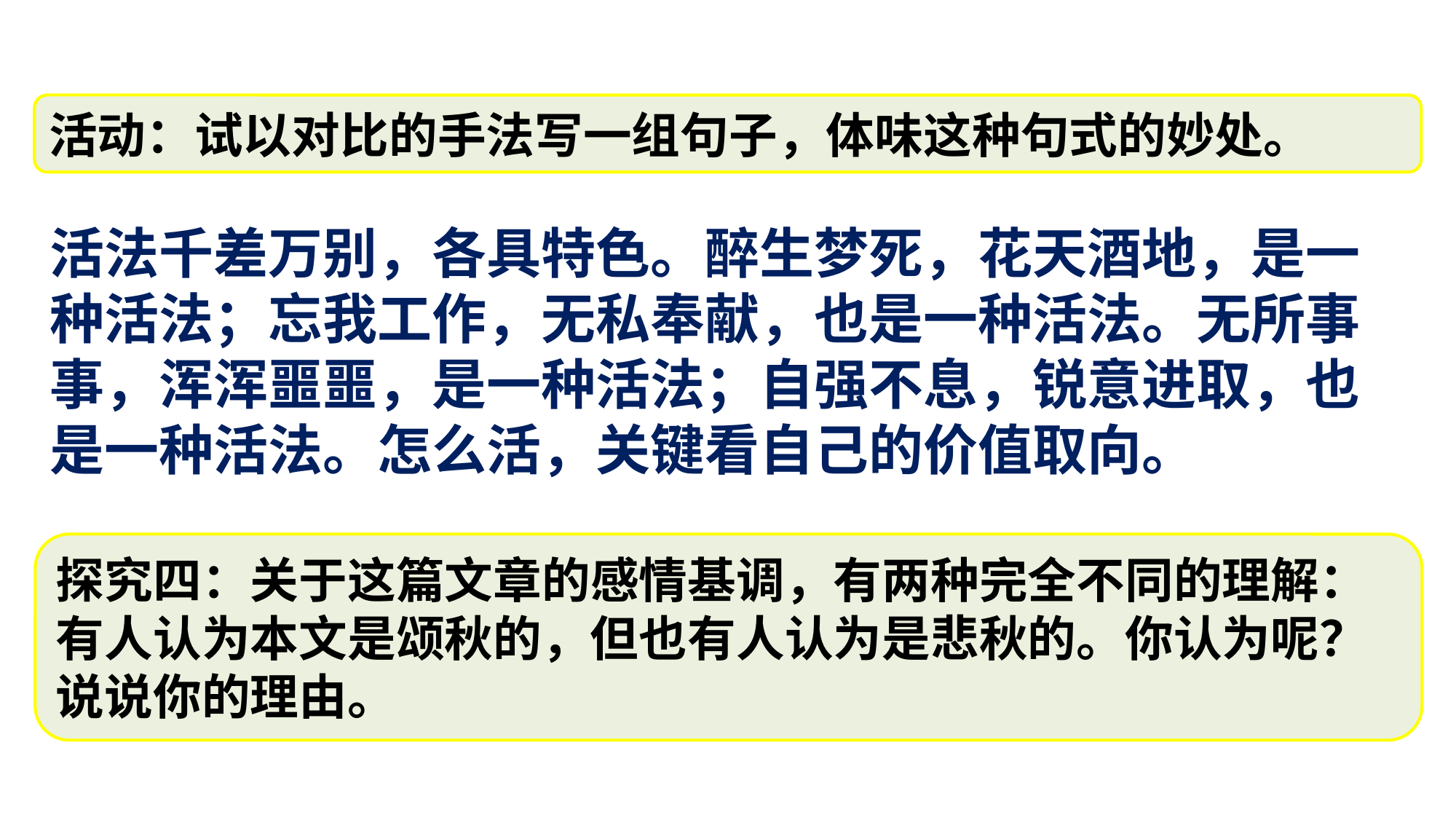

活动：试以对比的手法写一组句子，体味这种句式的妙处。
活法千差万别，各具特色。醉生梦死，花天酒地，是一种活法；忘我工作，无私奉献，也是一种活法。无所事事，浑浑噩噩，是一种活法；自强不息，锐意进取，也是一种活法。怎么活，关键看自己的价值取向。
探究四：关于这篇文章的感情基调，有两种完全不同的理解：有人认为本文是颂秋的，但也有人认为是悲秋的。你认为呢？说说你的理由。